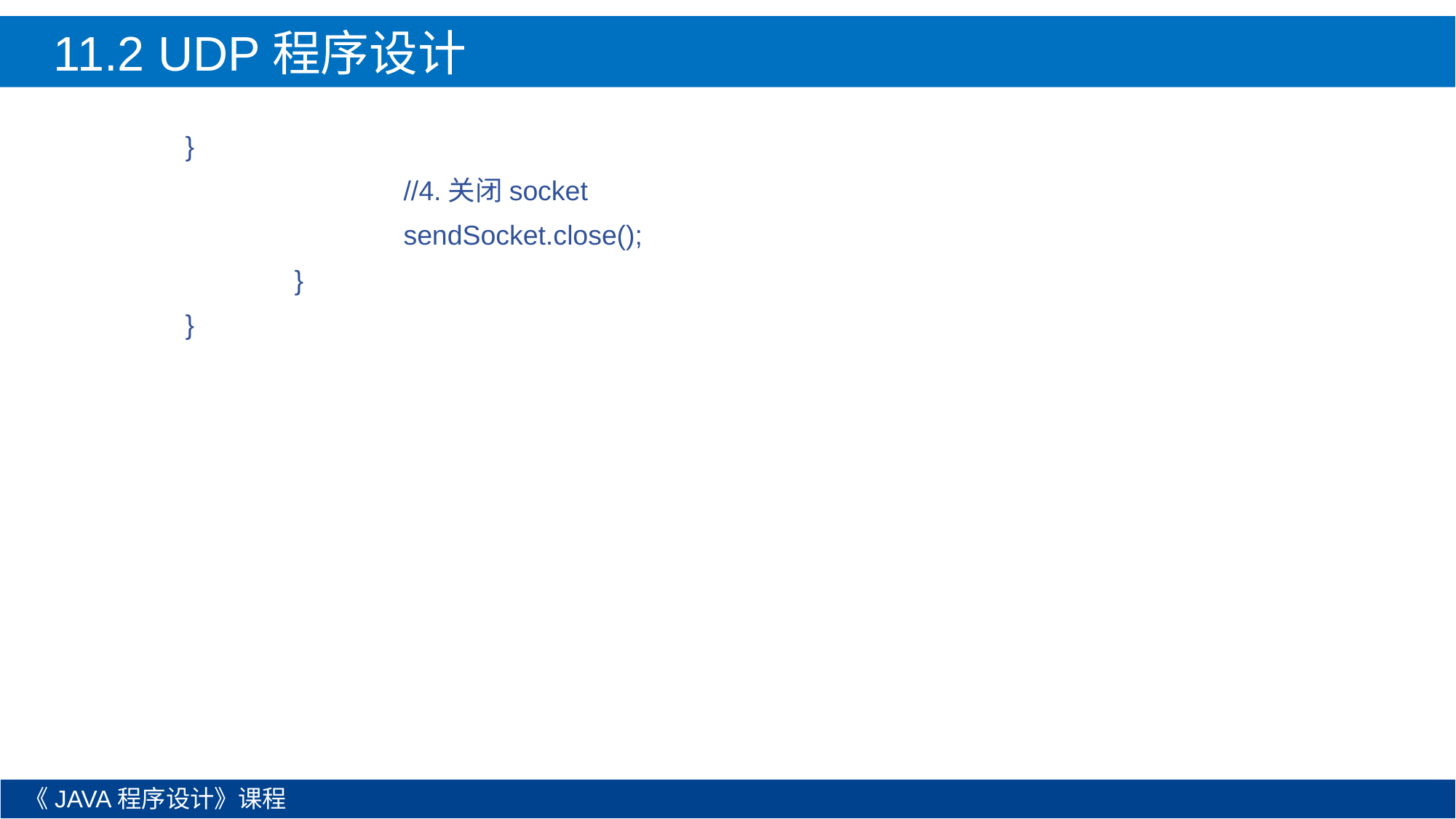

11.2 UDP程序设计
}
		//4.关闭socket
		sendSocket.close();
	}
}
《JAVA程序设计》课程